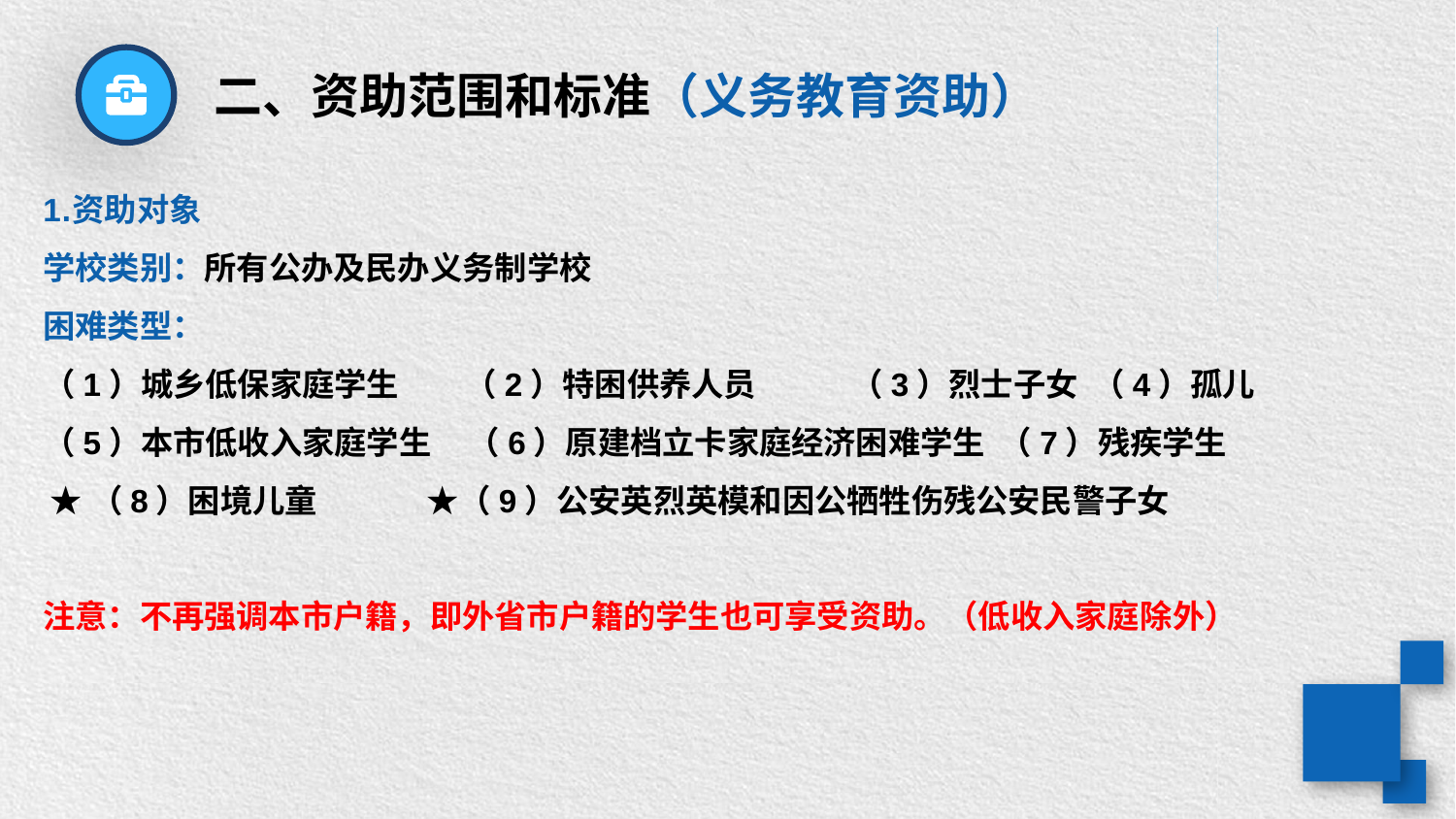

二、资助范围和标准（义务教育资助）

资助对象
学校类别：所有公办及民办义务制学校
困难类型：
（1）城乡低保家庭学生         （2）特困供养人员             （3）烈士子女  （4）孤儿
（5）本市低收入家庭学生     （6）原建档立卡家庭经济困难学生  （7）残疾学生
 ★（8）困境儿童               ★（9）公安英烈英模和因公牺牲伤残公安民警子女

注意：不再强调本市户籍，即外省市户籍的学生也可享受资助。（低收入家庭除外）